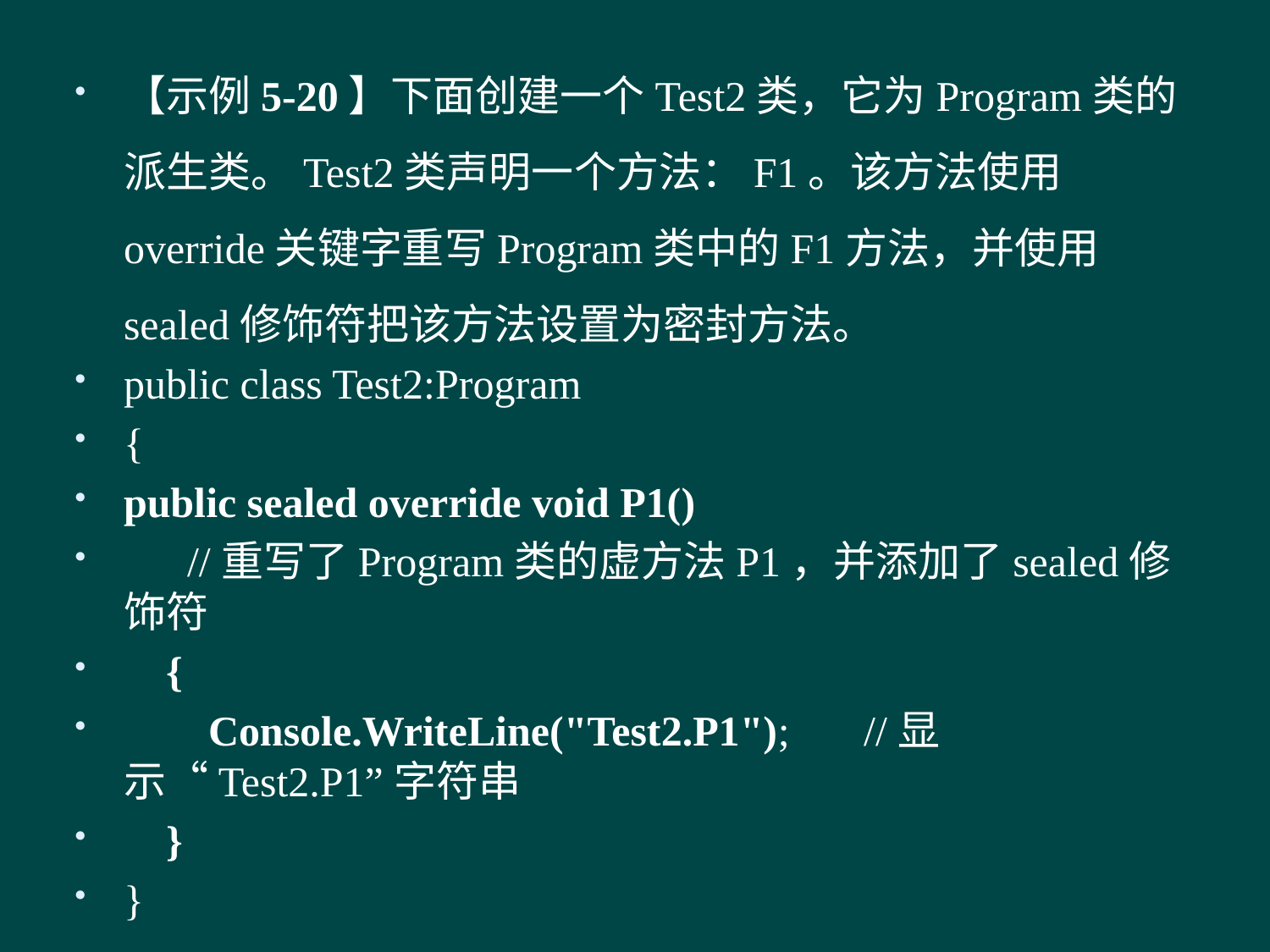

【示例5-20】下面创建一个Test2类，它为Program类的派生类。Test2类声明一个方法：F1。该方法使用override关键字重写Program类中的F1方法，并使用sealed修饰符把该方法设置为密封方法。
public class Test2:Program
{
public sealed override void P1()
      //重写了Program类的虚方法P1，并添加了sealed修饰符
    {
        Console.WriteLine("Test2.P1");       //显示“Test2.P1”字符串
    }
}

#